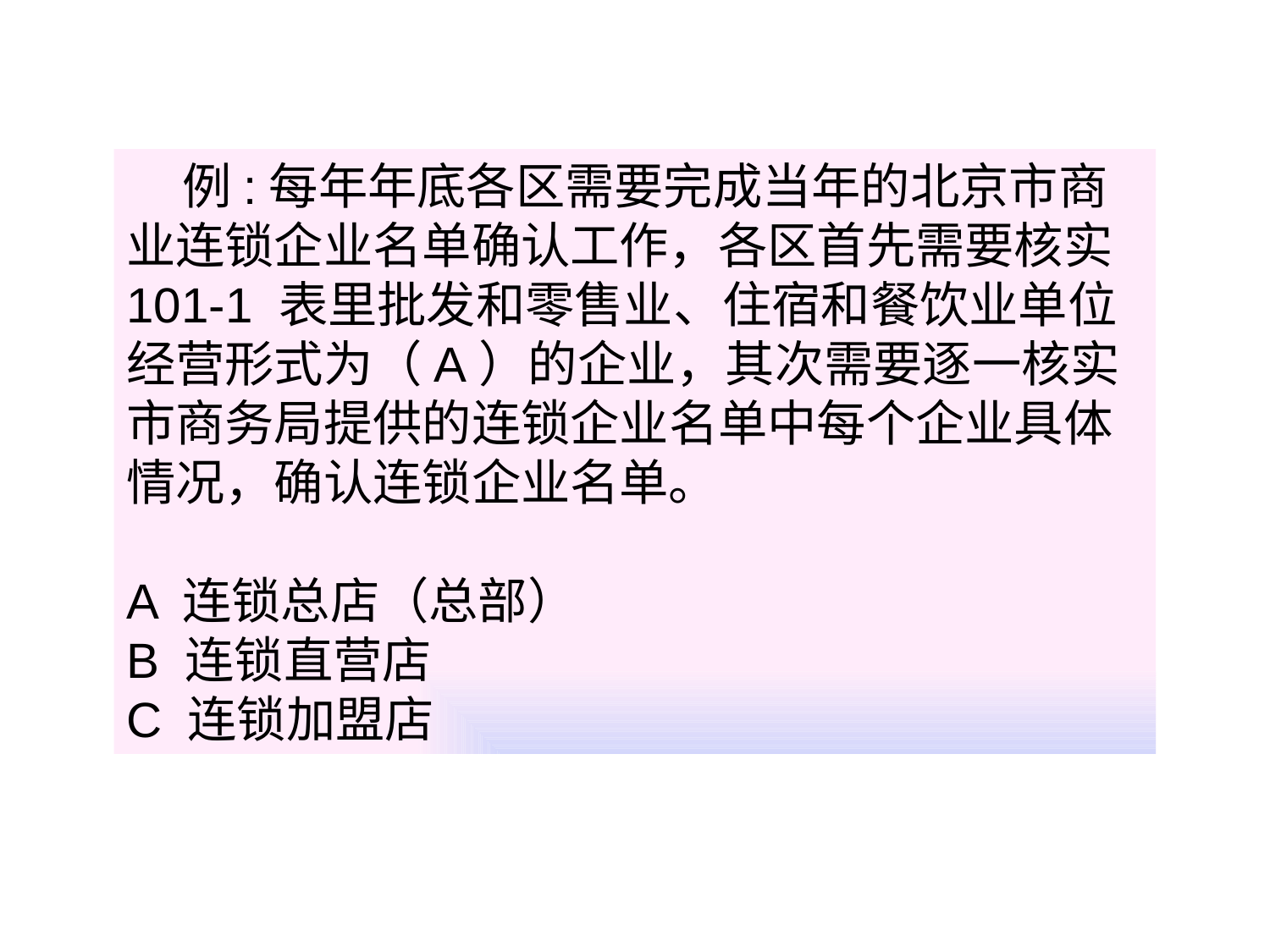

例:每年年底各区需要完成当年的北京市商业连锁企业名单确认工作，各区首先需要核实101-1 表里批发和零售业、住宿和餐饮业单位经营形式为（A）的企业，其次需要逐一核实市商务局提供的连锁企业名单中每个企业具体情况，确认连锁企业名单。

A 连锁总店（总部）
B 连锁直营店
C 连锁加盟店